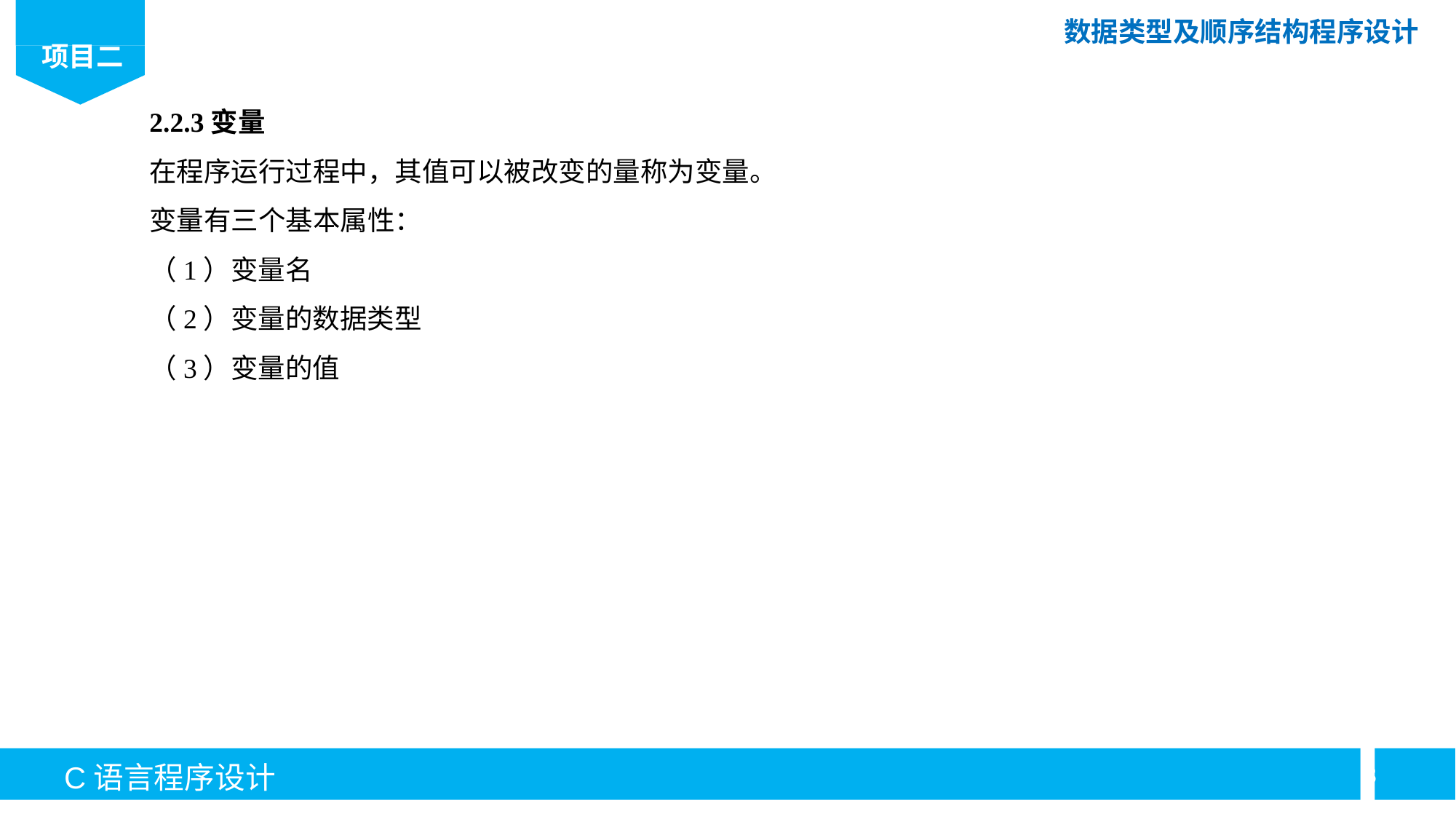

2.2.3变量
在程序运行过程中，其值可以被改变的量称为变量。
变量有三个基本属性：
（1）变量名
（2）变量的数据类型
（3）变量的值